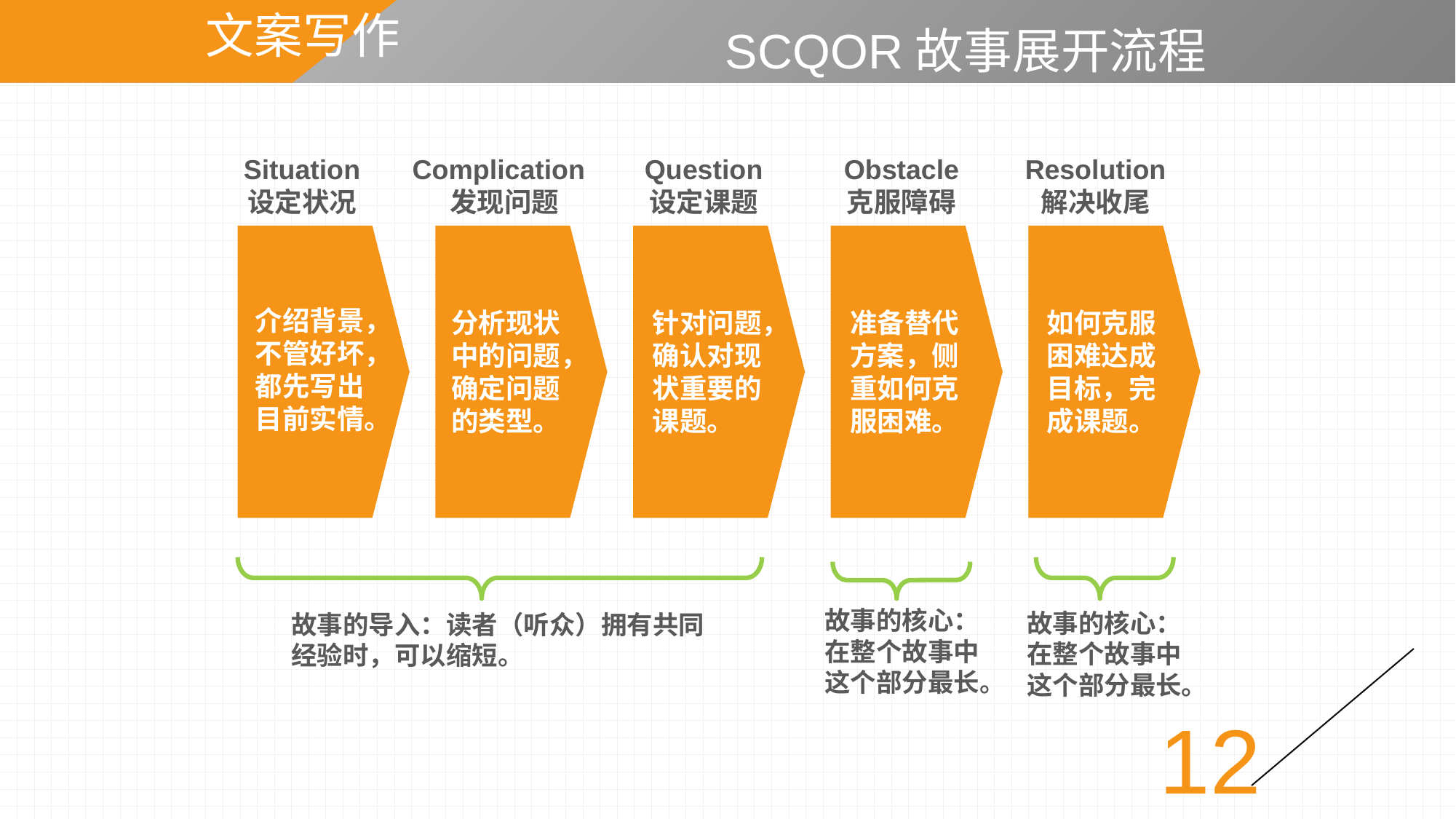

文案写作
# SCQOR故事展开流程
Situation
设定状况
Complication
发现问题
Question
设定课题
Obstacle
克服障碍
Resolution
解决收尾

介绍背景，不管好坏，都先写出目前实情。
准备替代方案，侧重如何克服困难。
分析现状中的问题，确定问题的类型。
针对问题，确认对现状重要的课题。
如何克服困难达成目标，完成课题。

故事的核心：在整个故事中这个部分最长。
故事的核心：在整个故事中这个部分最长。
故事的导入：读者（听众）拥有共同经验时，可以缩短。
12